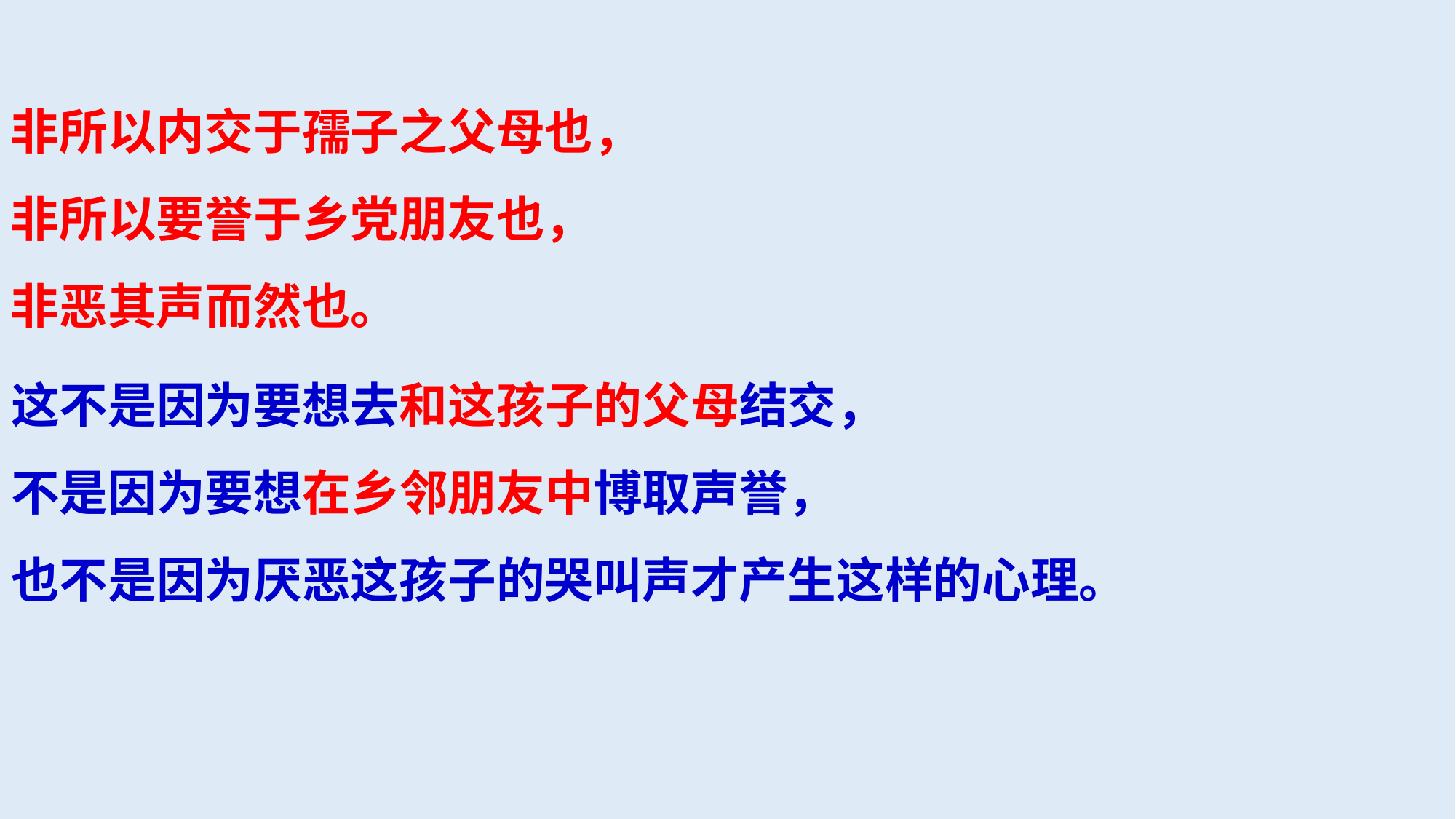

非所以内交于孺子之父母也，
非所以要誉于乡党朋友也，
非恶其声而然也。
这不是因为要想去和这孩子的父母结交，
不是因为要想在乡邻朋友中博取声誉，
也不是因为厌恶这孩子的哭叫声才产生这样的心理。